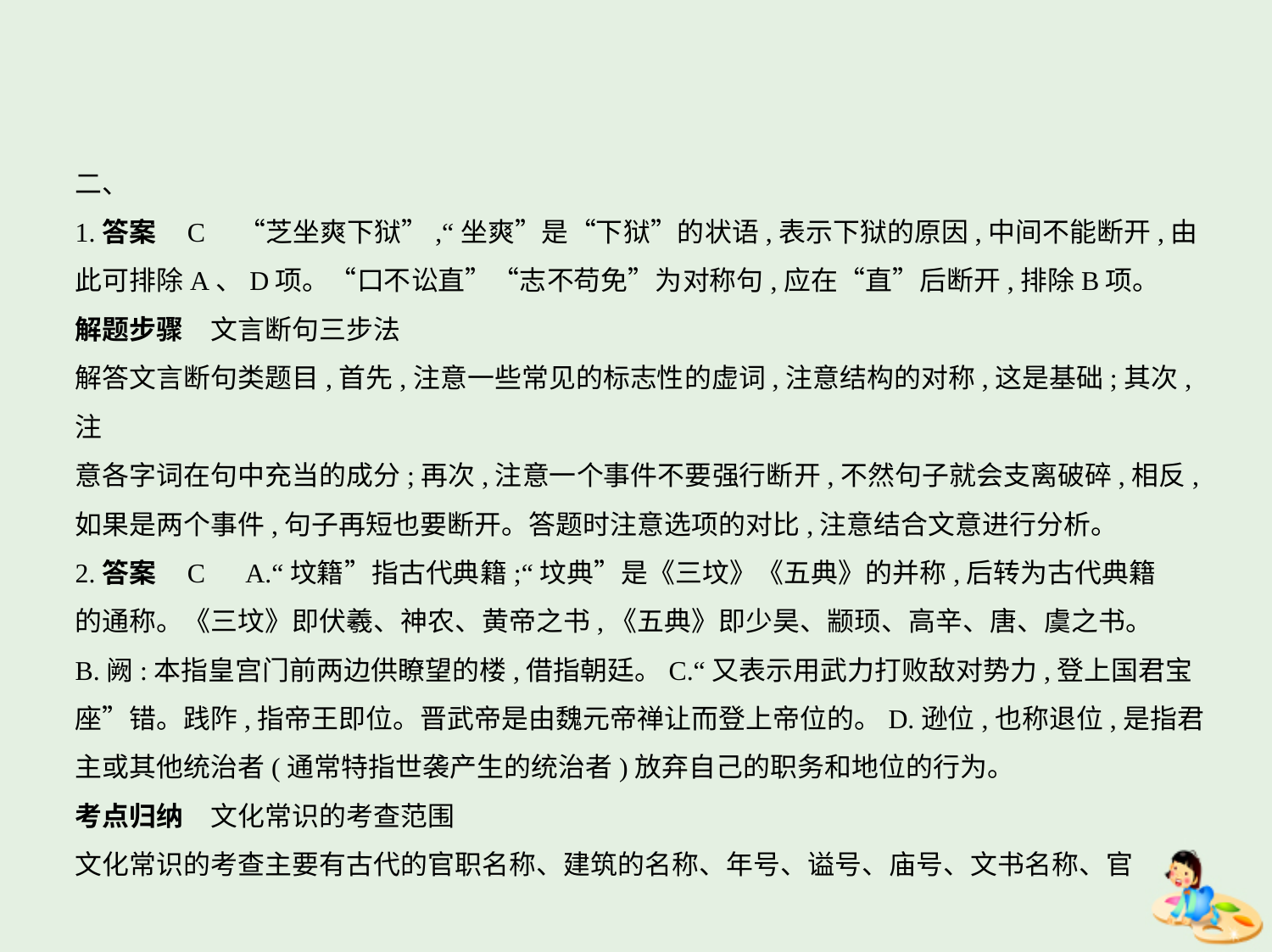

二、
1.答案    C　“芝坐爽下狱”,“坐爽”是“下狱”的状语,表示下狱的原因,中间不能断开,由
此可排除A、D项。“口不讼直”“志不苟免”为对称句,应在“直”后断开,排除B项。
解题步骤　文言断句三步法
解答文言断句类题目,首先,注意一些常见的标志性的虚词,注意结构的对称,这是基础;其次,注
意各字词在句中充当的成分;再次,注意一个事件不要强行断开,不然句子就会支离破碎,相反,
如果是两个事件,句子再短也要断开。答题时注意选项的对比,注意结合文意进行分析。
2.答案    C　A.“坟籍”指古代典籍;“坟典”是《三坟》《五典》的并称,后转为古代典籍
的通称。《三坟》即伏羲、神农、黄帝之书,《五典》即少昊、颛顼、高辛、唐、虞之书。
B.阙:本指皇宫门前两边供瞭望的楼,借指朝廷。C.“又表示用武力打败敌对势力,登上国君宝
座”错。践阼,指帝王即位。晋武帝是由魏元帝禅让而登上帝位的。D.逊位,也称退位,是指君
主或其他统治者(通常特指世袭产生的统治者)放弃自己的职务和地位的行为。
考点归纳　文化常识的考查范围
文化常识的考查主要有古代的官职名称、建筑的名称、年号、谥号、庙号、文书名称、官